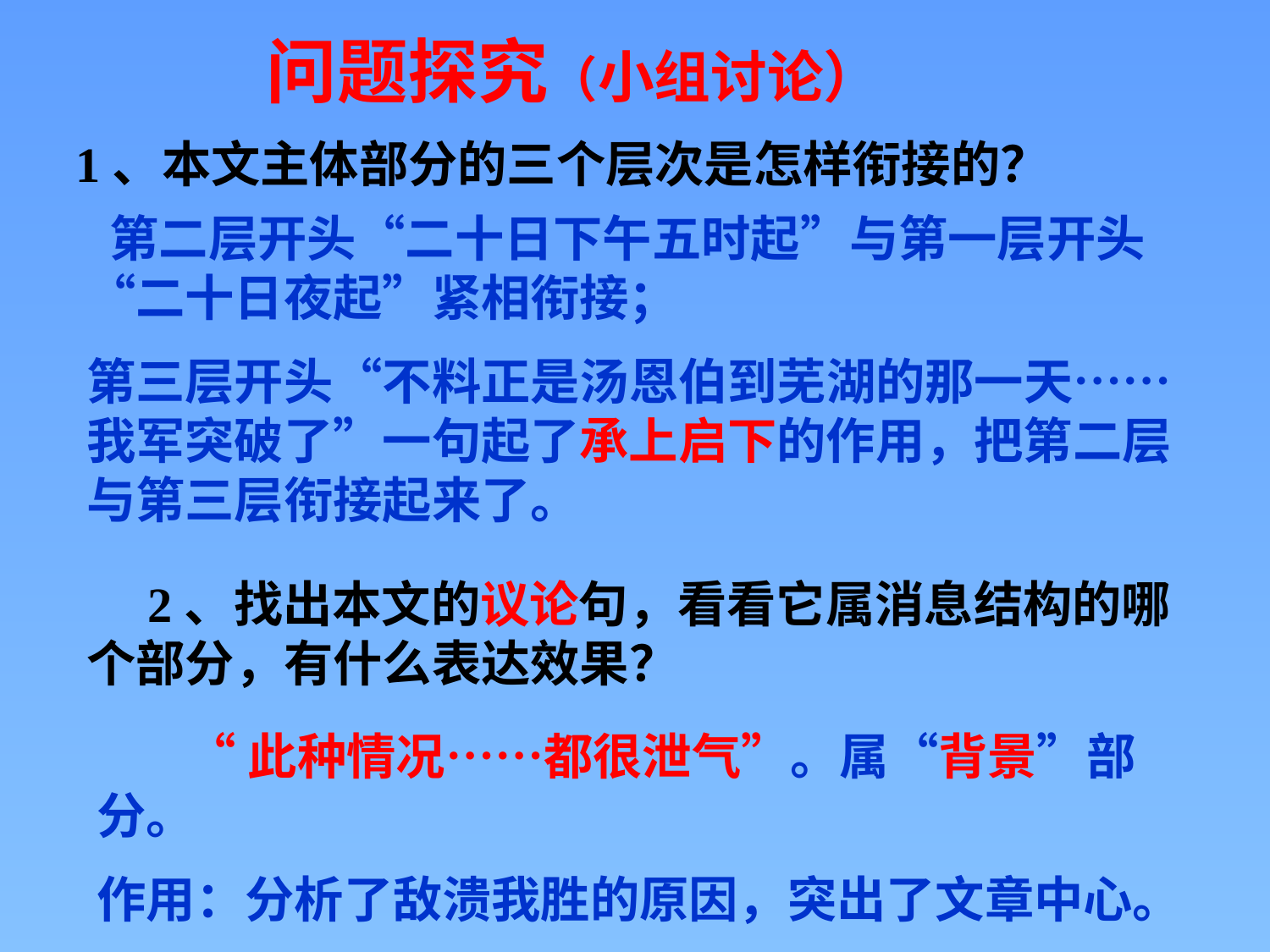

问题探究（小组讨论）

1、本文主体部分的三个层次是怎样衔接的？
 第二层开头“二十日下午五时起”与第一层开头“二十日夜起”紧相衔接；
第三层开头“不料正是汤恩伯到芜湖的那一天……我军突破了”一句起了承上启下的作用，把第二层与第三层衔接起来了。
     2、找出本文的议论句，看看它属消息结构的哪个部分，有什么表达效果？
        “此种情况……都很泄气”。属“背景”部分。
作用：分析了敌溃我胜的原因，突出了文章中心。